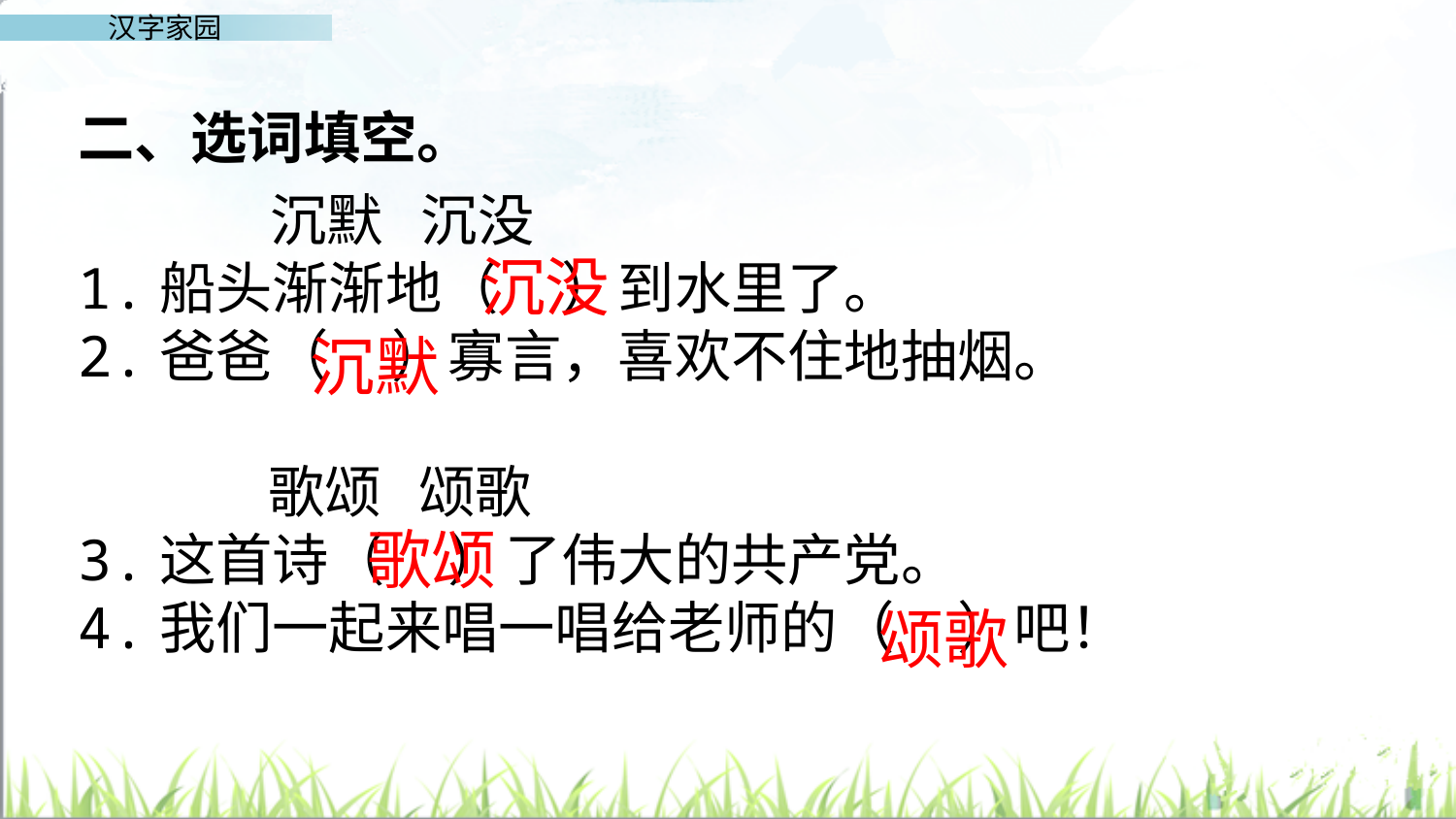

二、选词填空。
                        沉默   沉没
1.船头渐渐地（     ）到水里了。
2.爸爸（     ）寡言，喜欢不住地抽烟。

              歌颂   颂歌
3.这首诗（     ）了伟大的共产党。
4.我们一起来唱一唱给老师的（     ）吧！
沉没
沉默
歌颂
颂歌